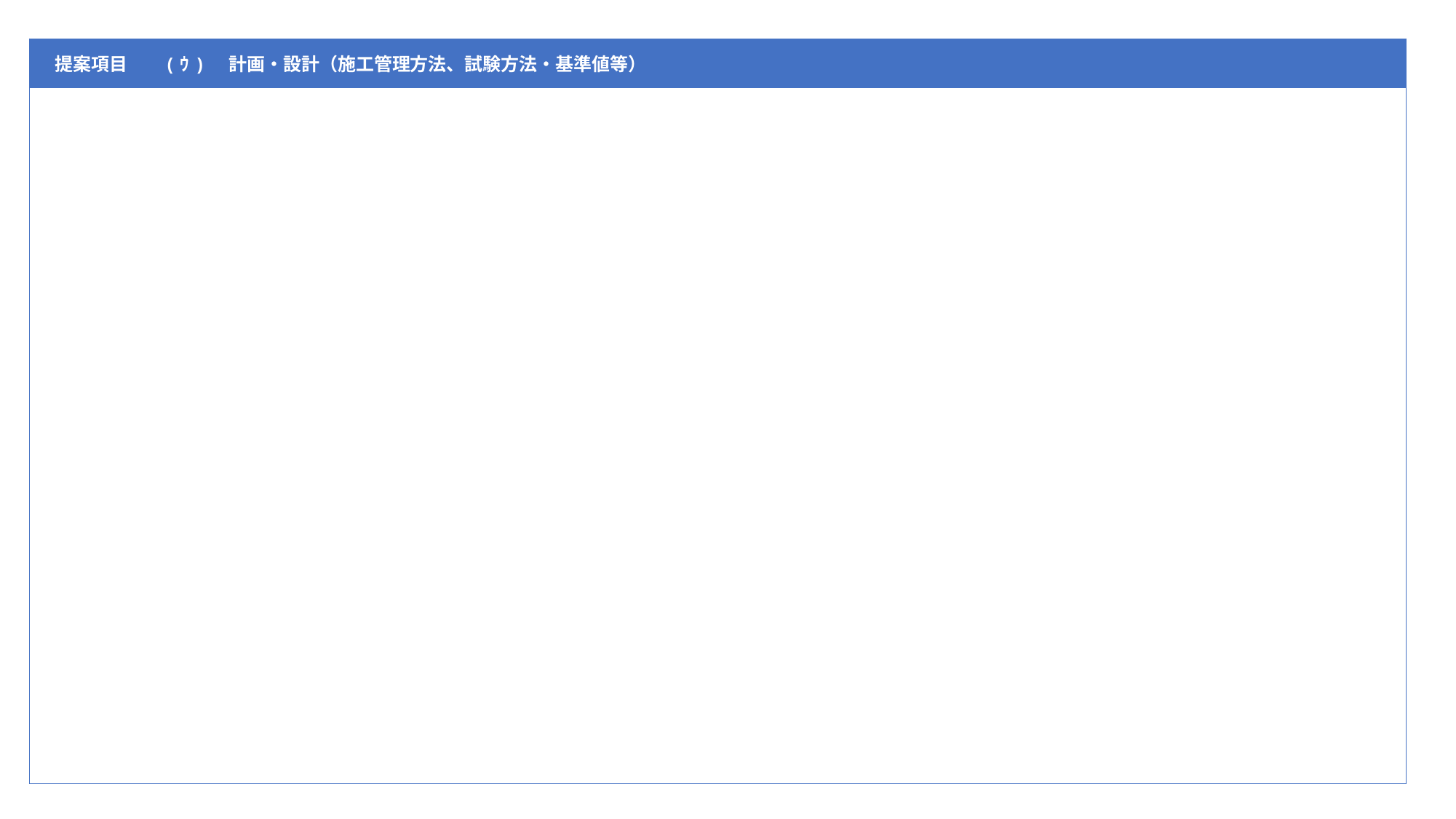

| 提案項目 | (ｳ)　計画・設計（施工管理方法、試験方法・基準値等） |
| --- | --- |
|  |  |